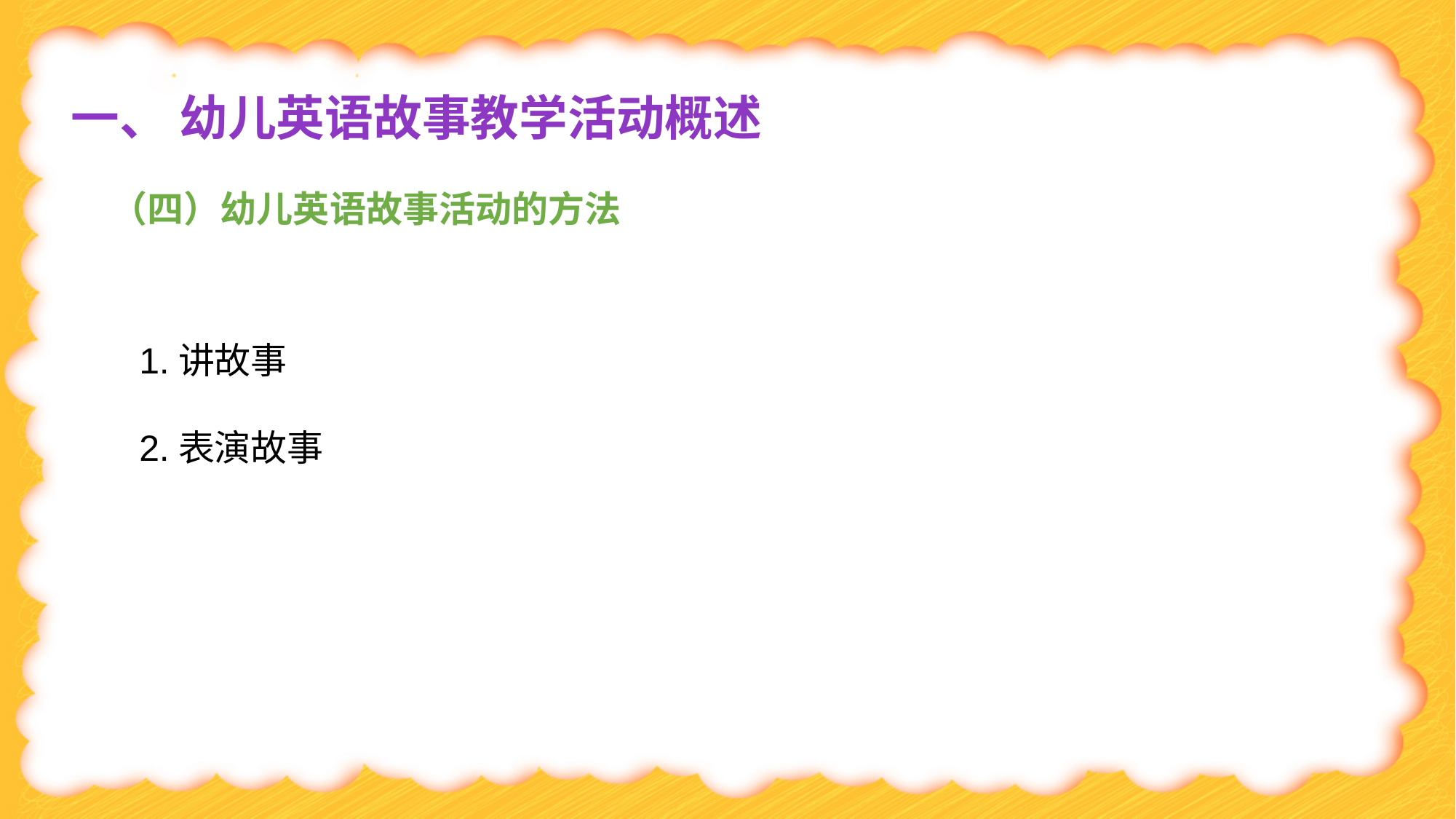

一、 幼儿英语故事教学活动概述
（四）幼儿英语故事活动的方法

1.讲故事
2.表演故事